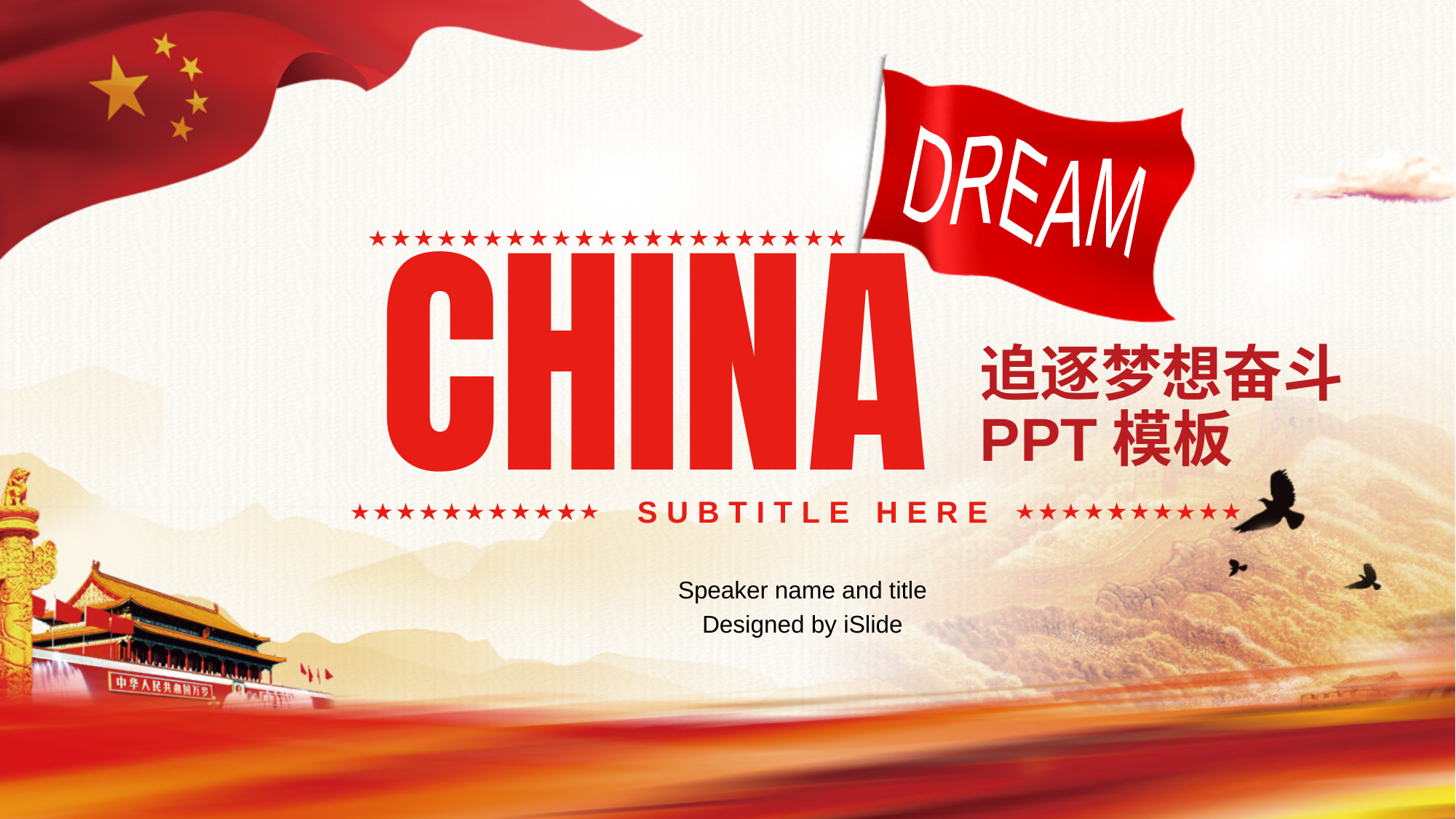

DREAM
CHINA

# 追逐梦想奋斗PPT模板
SUBTITLE HERE

Speaker name and title
Designed by iSlide